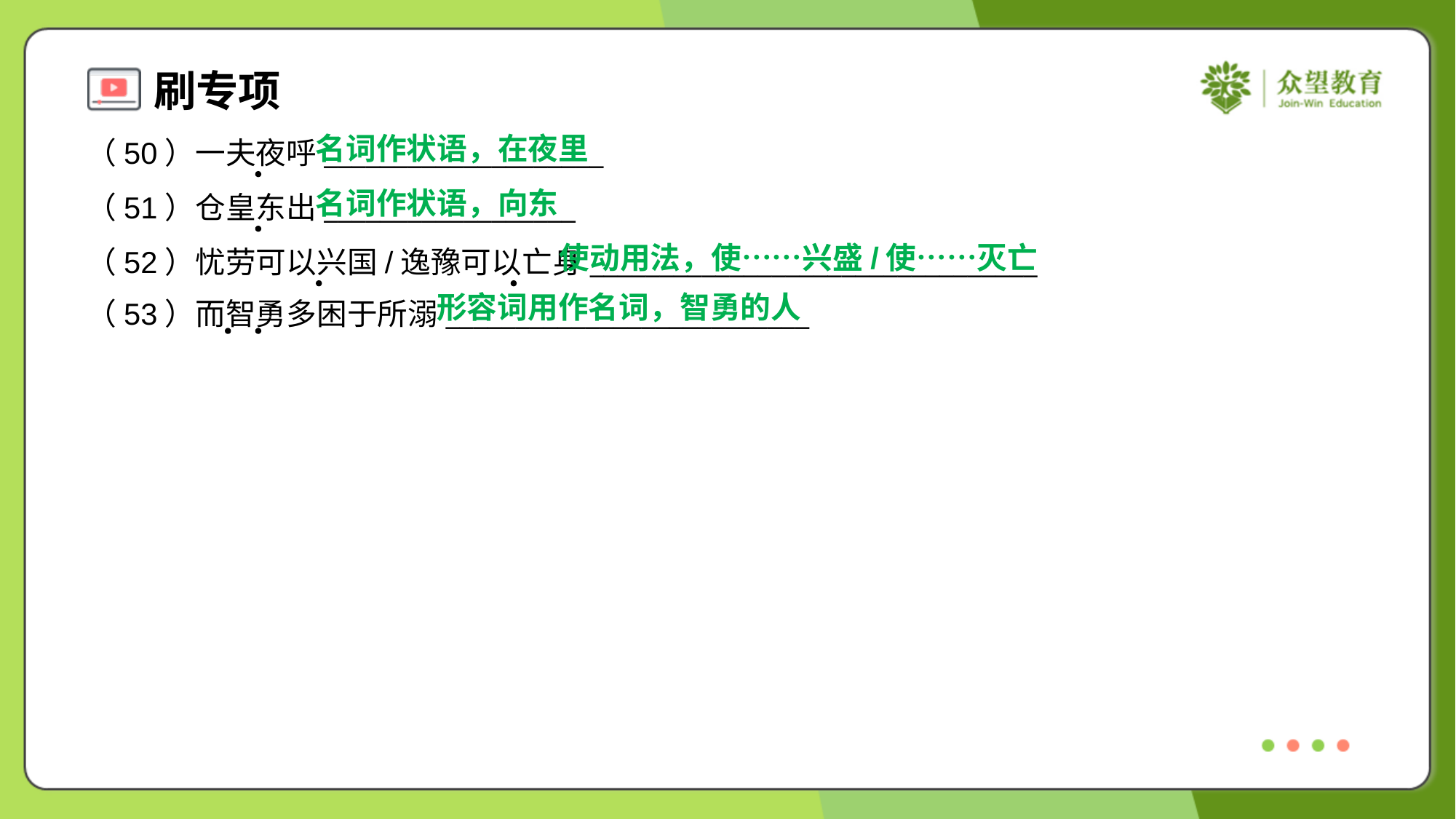

名词作状语，在夜里
（50）一夫夜呼____________________
（51）仓皇东出__________________
（52）忧劳可以兴国/逸豫可以亡身________________________________
（53）而智勇多困于所溺__________________________
名词作状语，向东

使动用法，使……兴盛/使……灭亡

形容词用作名词，智勇的人